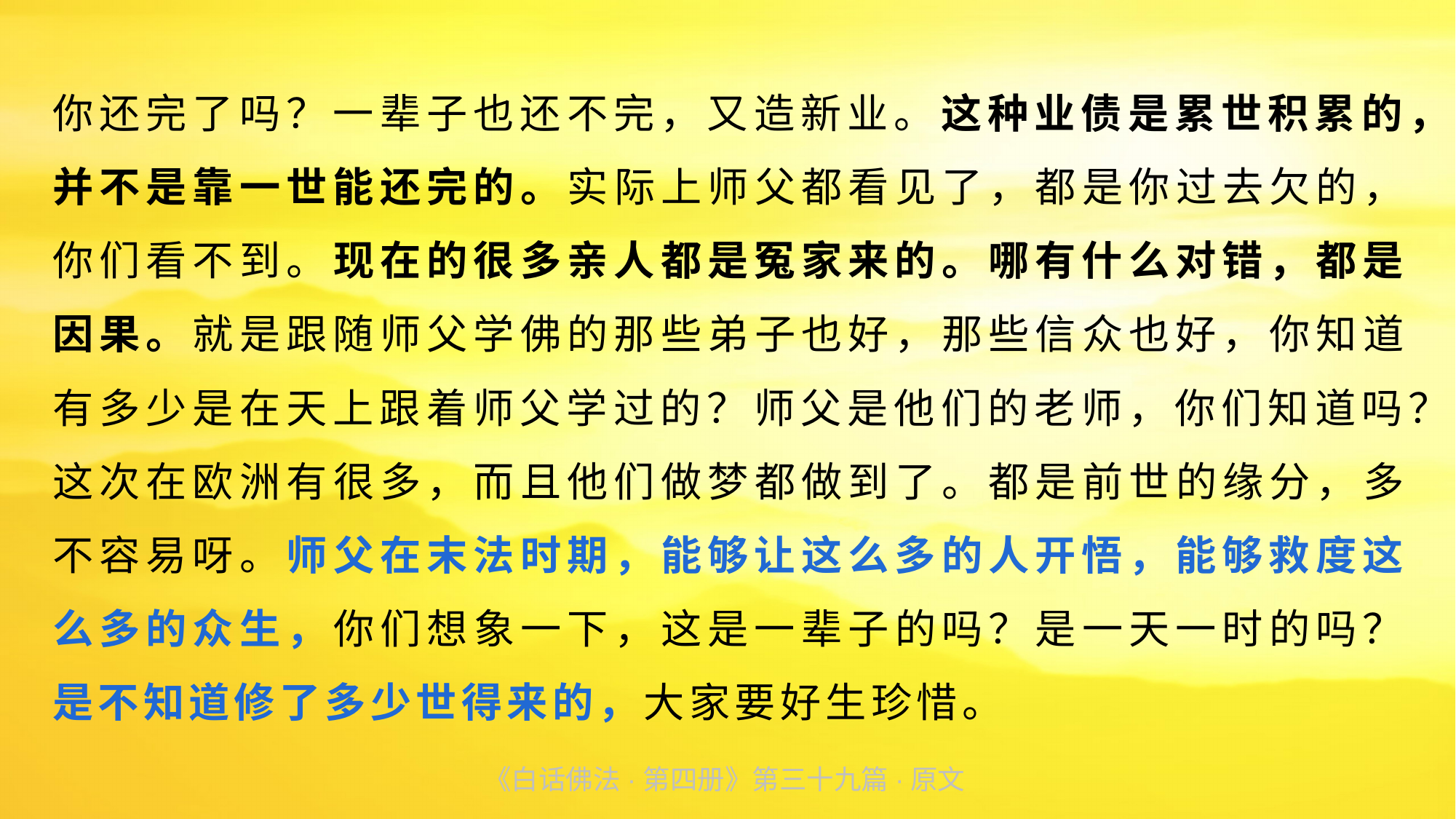

你还完了吗？一辈子也还不完，又造新业。这种业债是累世积累的，并不是靠一世能还完的。实际上师父都看见了，都是你过去欠的，你们看不到。现在的很多亲人都是冤家来的。哪有什么对错，都是因果。就是跟随师父学佛的那些弟子也好，那些信众也好，你知道有多少是在天上跟着师父学过的？师父是他们的老师，你们知道吗？这次在欧洲有很多，而且他们做梦都做到了。都是前世的缘分，多不容易呀。师父在末法时期，能够让这么多的人开悟，能够救度这么多的众生，你们想象一下，这是一辈子的吗？是一天一时的吗？是不知道修了多少世得来的，大家要好生珍惜。
《白话佛法·第四册》第三十九篇·原文